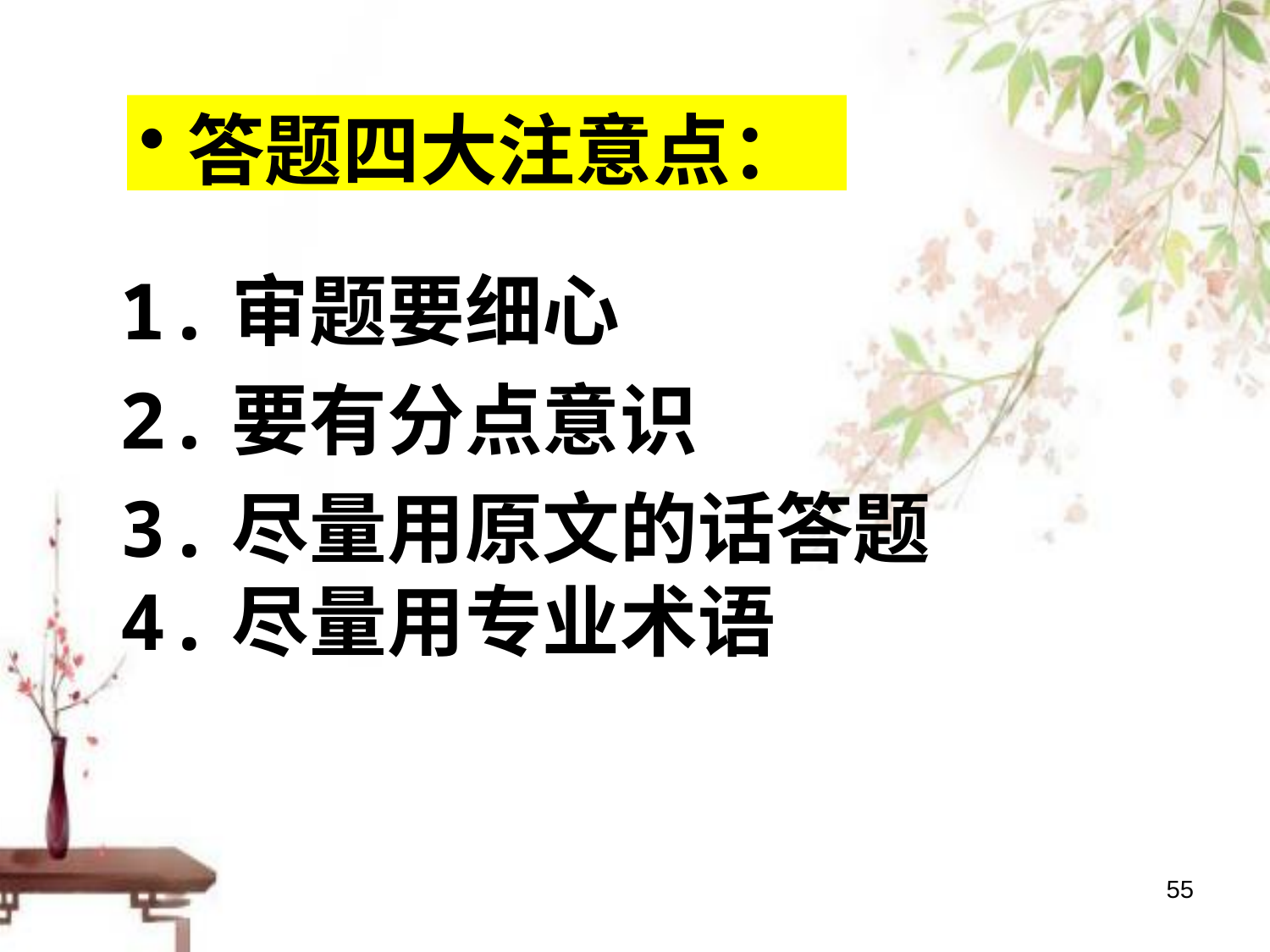

答题四大注意点：
1.审题要细心
2.要有分点意识
3.尽量用原文的话答题
4.尽量用专业术语

55